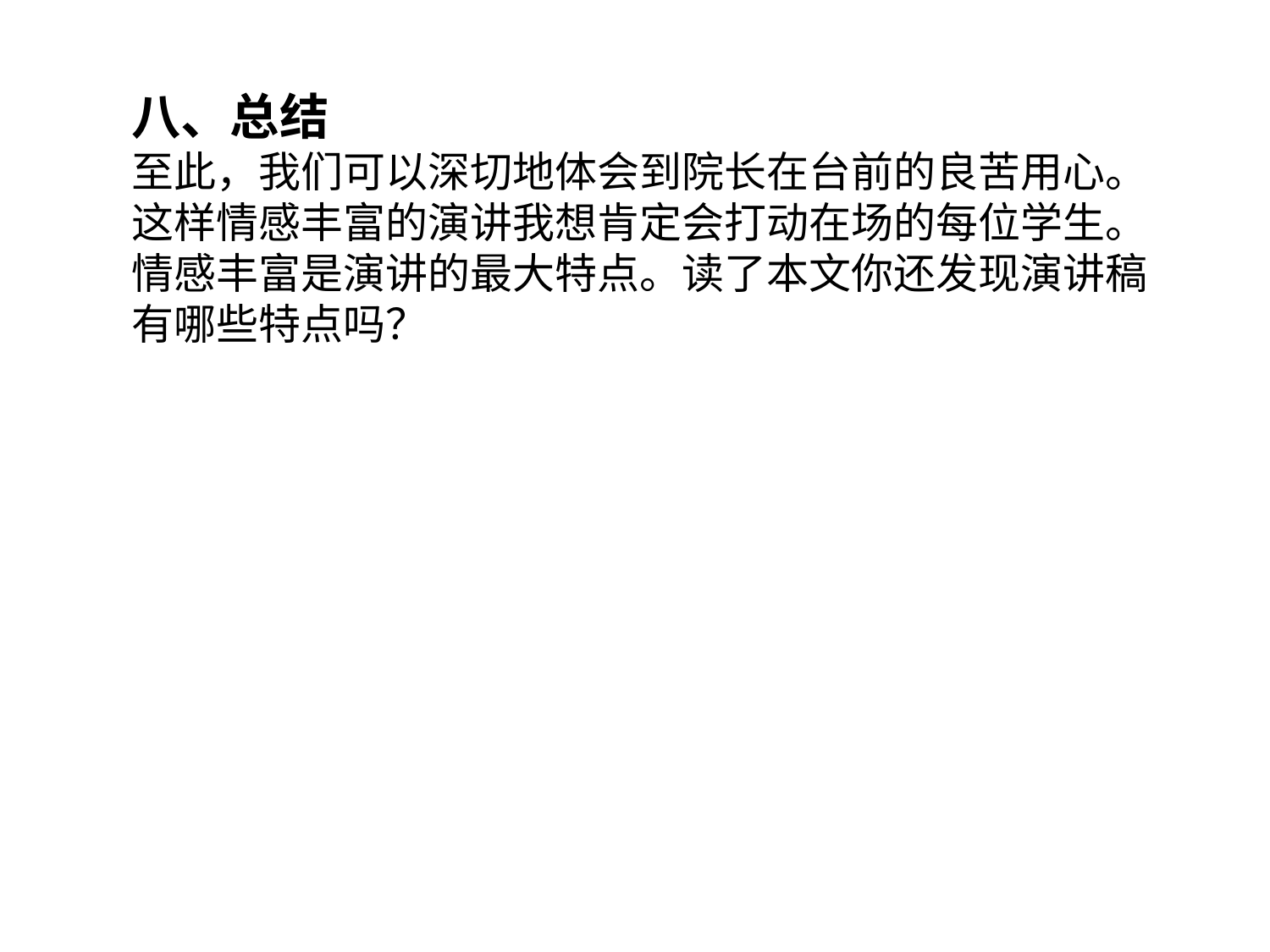

八、总结
至此，我们可以深切地体会到院长在台前的良苦用心。这样情感丰富的演讲我想肯定会打动在场的每位学生。情感丰富是演讲的最大特点。读了本文你还发现演讲稿有哪些特点吗？